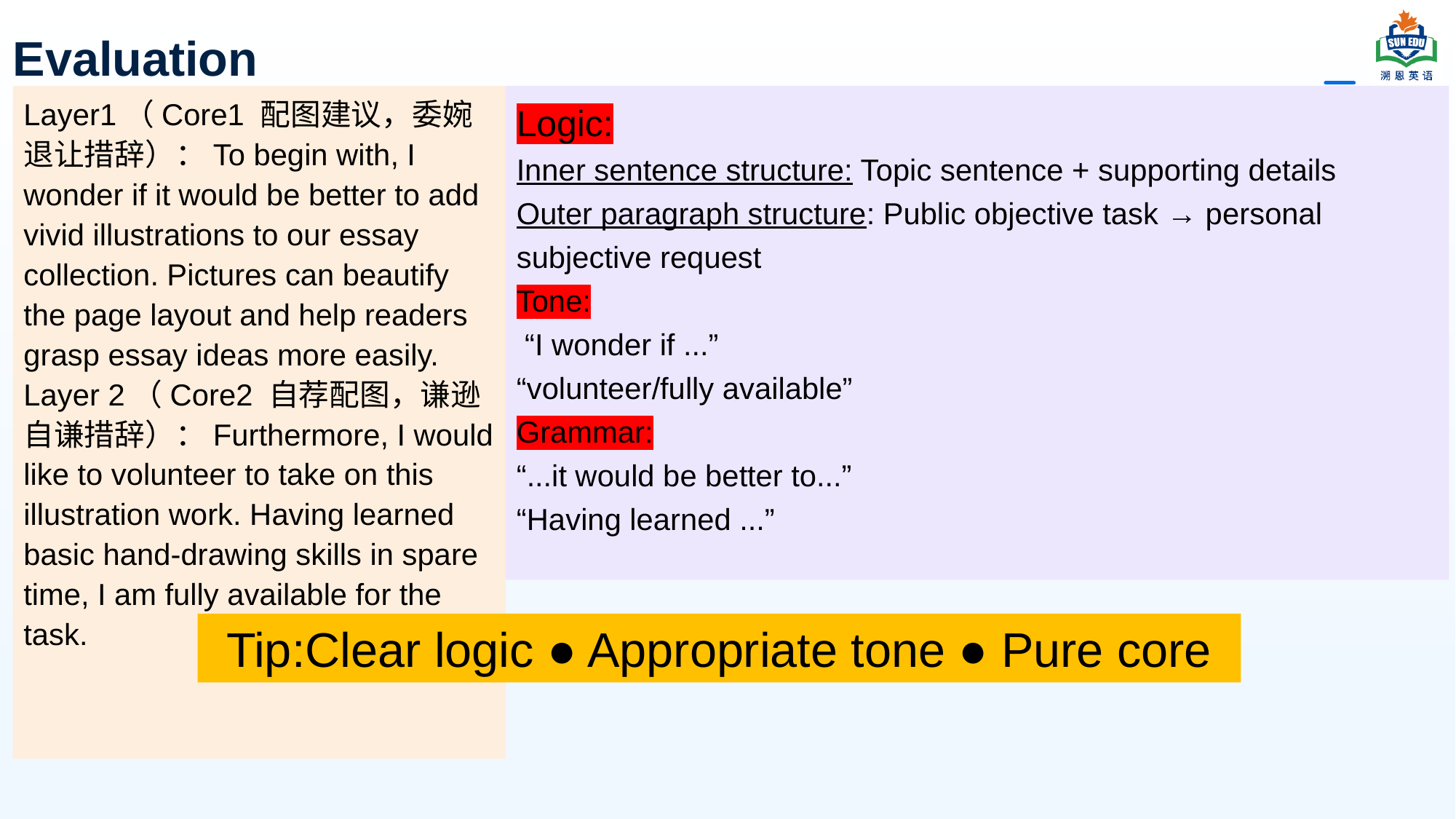

# Evaluation
Logic:
Inner sentence structure: Topic sentence + supporting details
Outer paragraph structure: Public objective task → personal subjective request
Tone:
 “I wonder if ...”
“volunteer/fully available”
Grammar:
“...it would be better to...”
“Having learned ...”

Layer1（Core1 配图建议，委婉退让措辞）：To begin with, I wonder if it would be better to add vivid illustrations to our essay collection. Pictures can beautify the page layout and help readers grasp essay ideas more easily.
Layer 2（Core2 自荐配图，谦逊自谦措辞）：Furthermore, I would like to volunteer to take on this illustration work. Having learned basic hand-drawing skills in spare time, I am fully available for the task.

Tip:Clear logic ● Appropriate tone ● Pure core